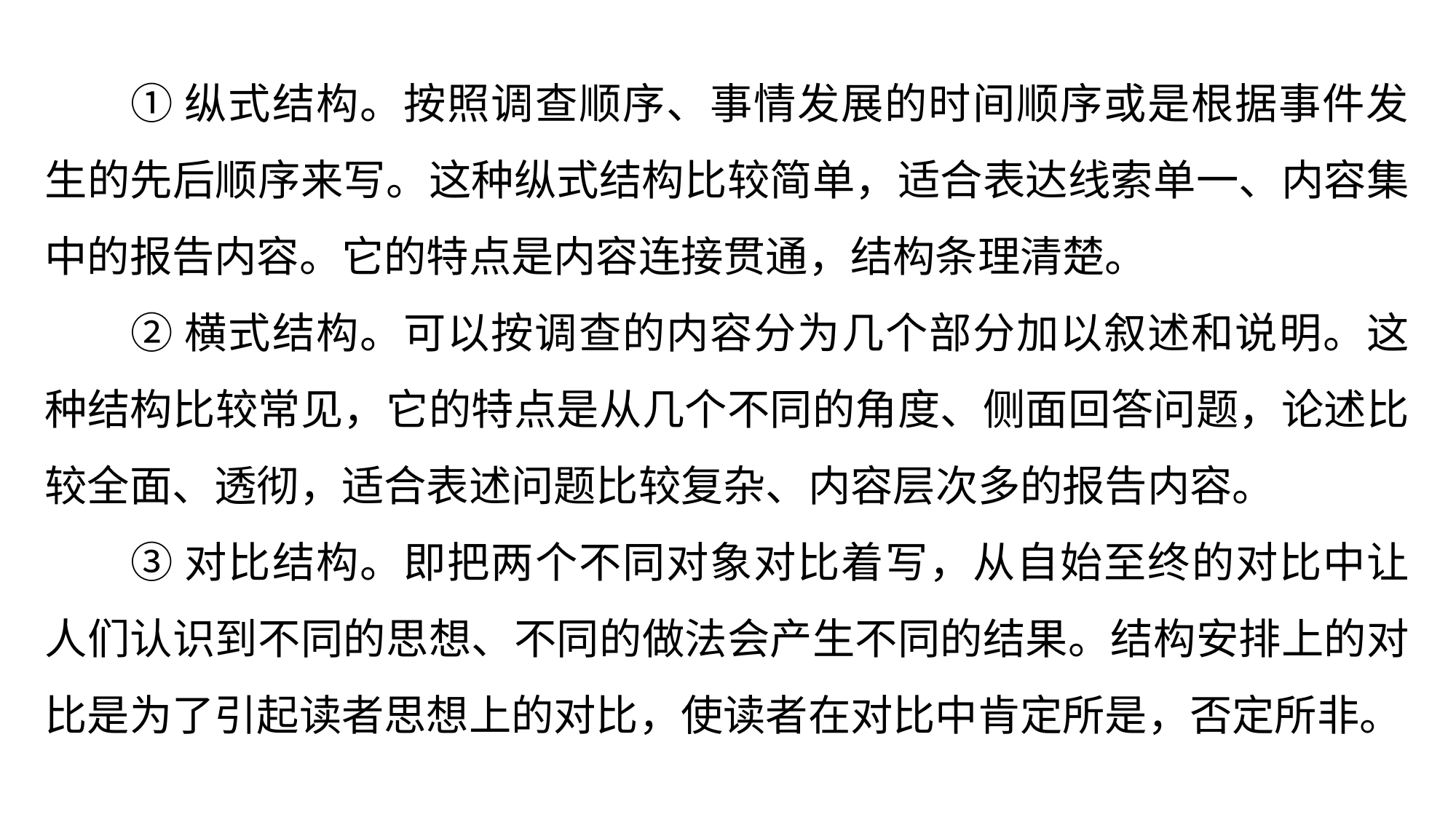

①纵式结构。按照调查顺序、事情发展的时间顺序或是根据事件发生的先后顺序来写。这种纵式结构比较简单，适合表达线索单一、内容集中的报告内容。它的特点是内容连接贯通，结构条理清楚。
②横式结构。可以按调查的内容分为几个部分加以叙述和说明。这种结构比较常见，它的特点是从几个不同的角度、侧面回答问题，论述比较全面、透彻，适合表述问题比较复杂、内容层次多的报告内容。
③对比结构。即把两个不同对象对比着写，从自始至终的对比中让人们认识到不同的思想、不同的做法会产生不同的结果。结构安排上的对比是为了引起读者思想上的对比，使读者在对比中肯定所是，否定所非。